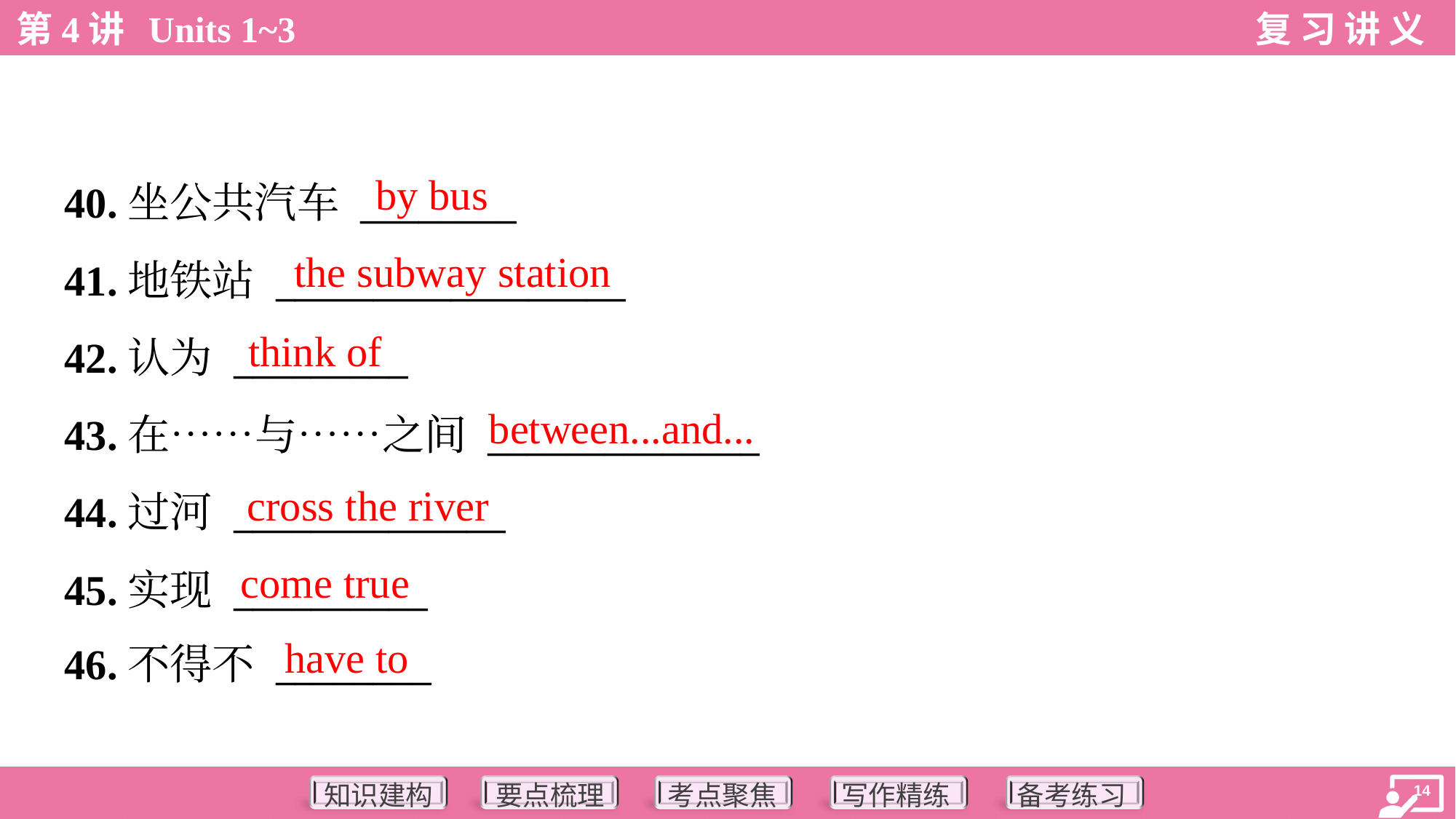

by bus
40.坐公共汽车 ________
41.地铁站 __________________
42.认为 _________
43.在……与……之间 ______________
44.过河 ______________
45.实现 __________
46.不得不 ________
the subway station
think of
between...and...
cross the river
come true
have to